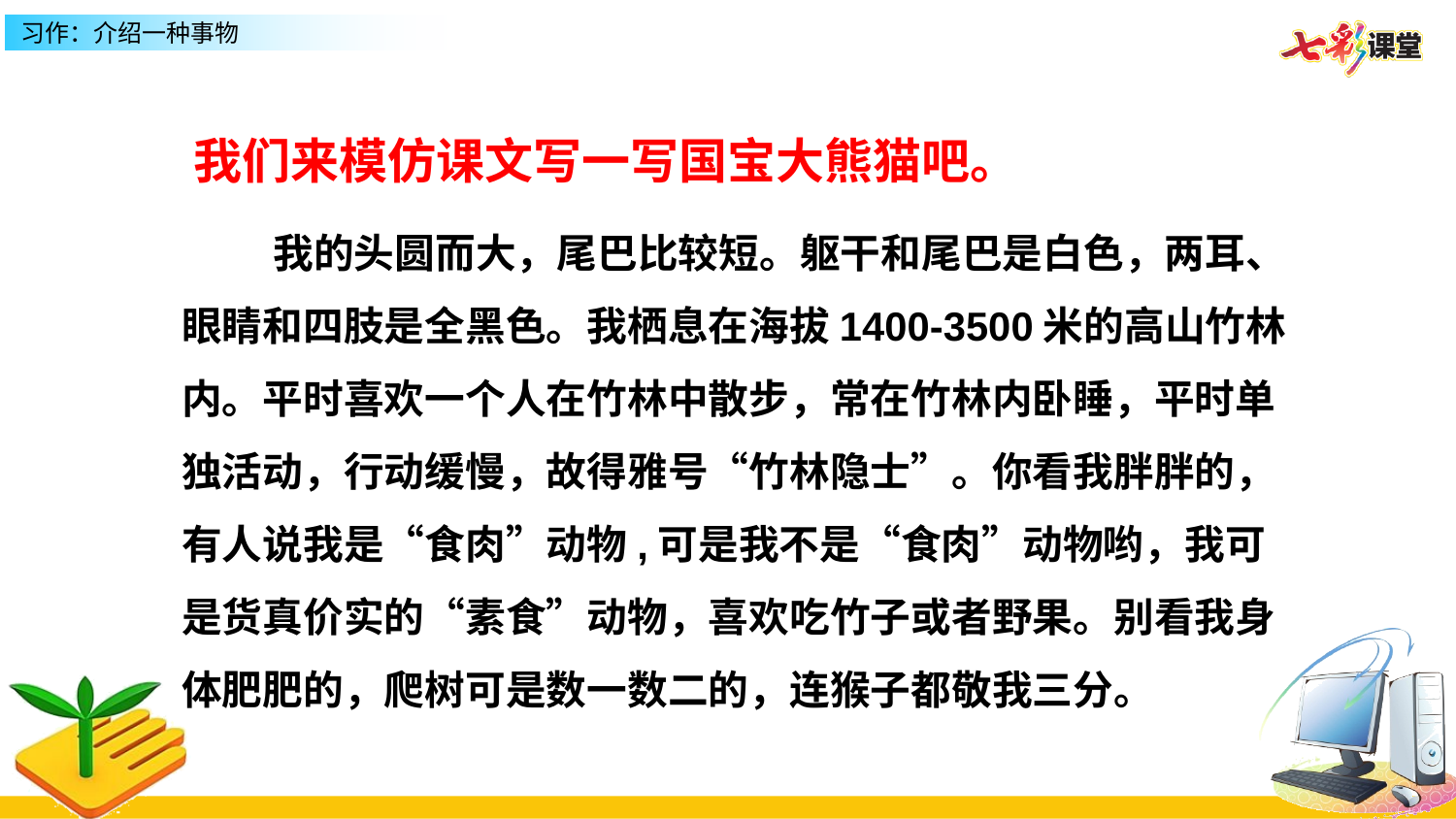

我们来模仿课文写一写国宝大熊猫吧。
 我的头圆而大，尾巴比较短。躯干和尾巴是白色，两耳、眼睛和四肢是全黑色。我栖息在海拔1400-3500米的高山竹林内。平时喜欢一个人在竹林中散步，常在竹林内卧睡，平时单独活动，行动缓慢，故得雅号“竹林隐士”。你看我胖胖的，有人说我是“食肉”动物,可是我不是“食肉”动物哟，我可是货真价实的“素食”动物，喜欢吃竹子或者野果。别看我身体肥肥的，爬树可是数一数二的，连猴子都敬我三分。